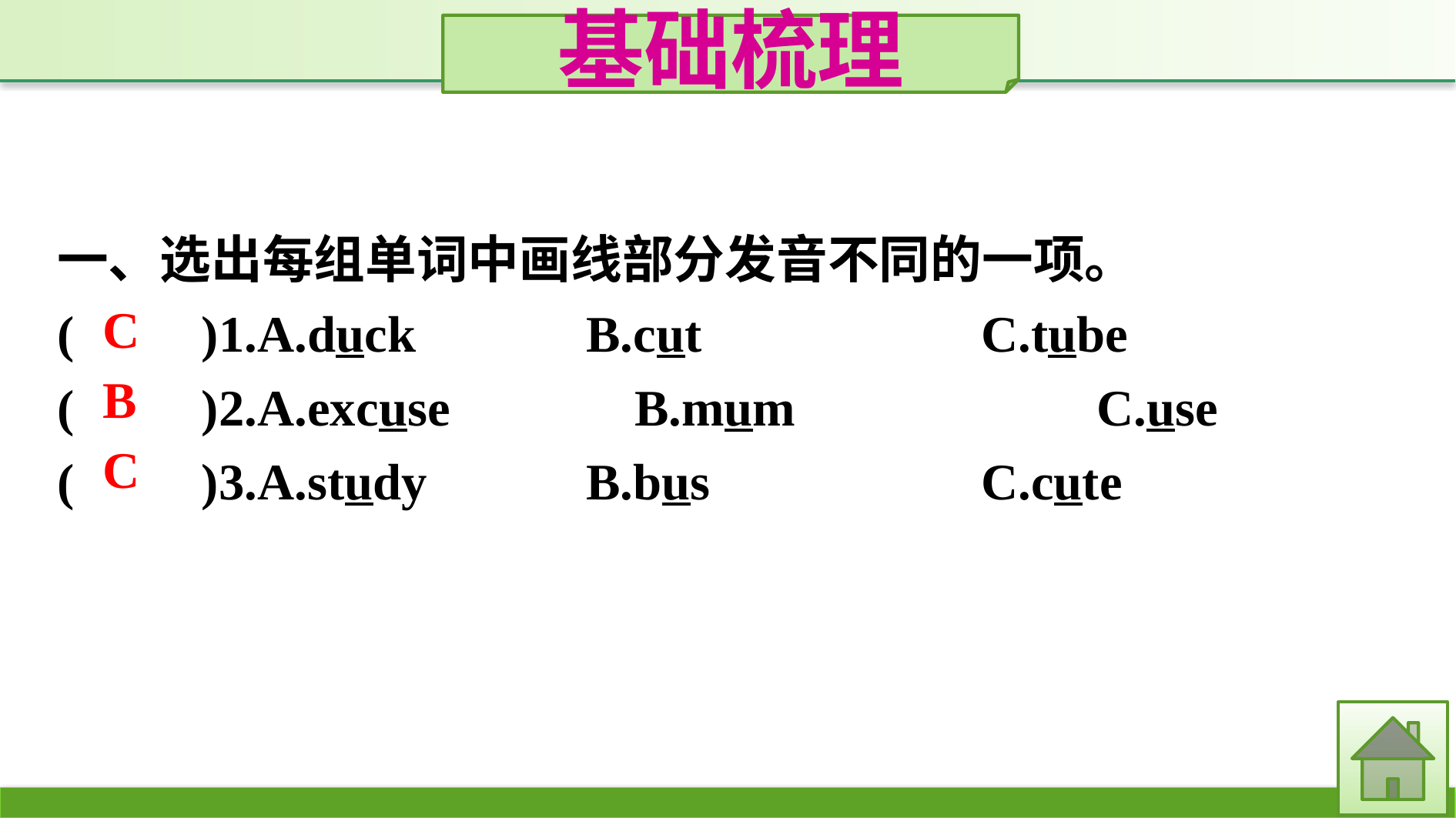

基础梳理
一、选出每组单词中画线部分发音不同的一项。
(　　)1.A.duck 		B.cut			C.tube
(　　)2.A.excuse 		B.mum			C.use
(　　)3.A.study		B.bus			C.cute
C
B
C